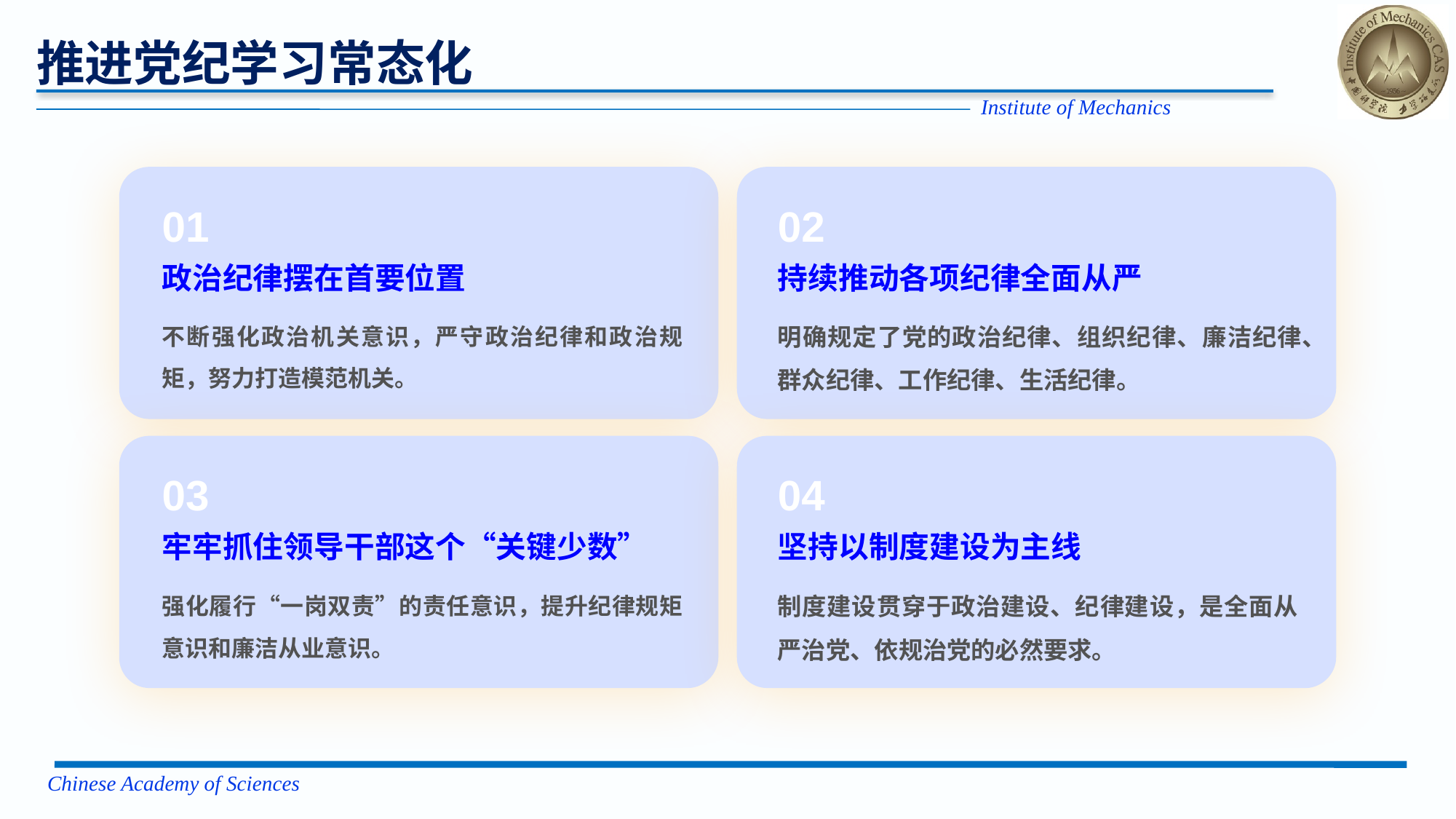

# 推进党纪学习常态化

01
02
政治纪律摆在首要位置
持续推动各项纪律全面从严
明确规定了党的政治纪律、组织纪律、廉洁纪律、群众纪律、工作纪律、生活纪律。
不断强化政治机关意识，严守政治纪律和政治规矩，努力打造模范机关。

03
04
牢牢抓住领导干部这个“关键少数”
坚持以制度建设为主线
制度建设贯穿于政治建设、纪律建设，是全面从严治党、依规治党的必然要求。
强化履行“一岗双责”的责任意识，提升纪律规矩意识和廉洁从业意识。
7